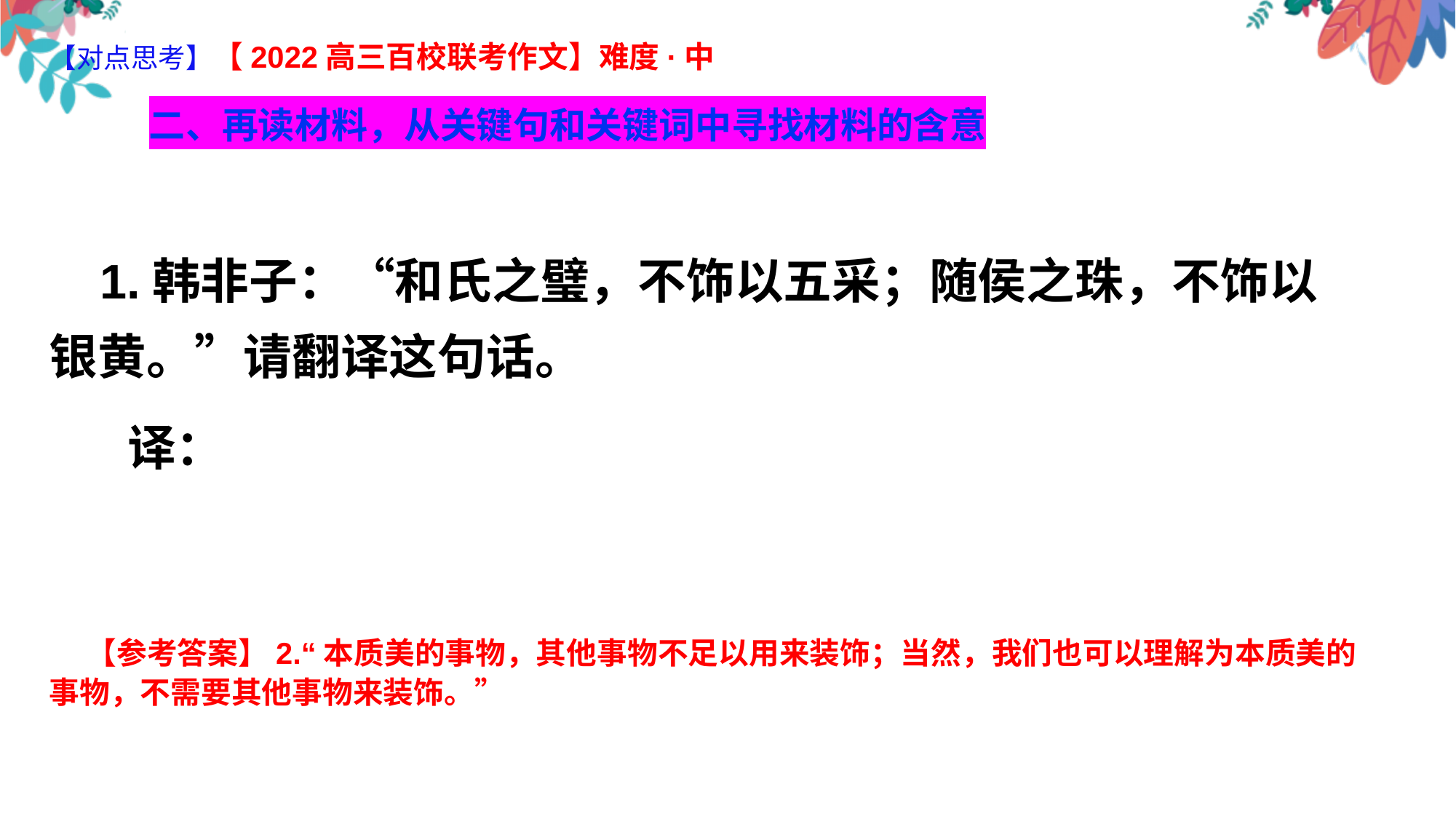

【对点思考】【2022高三百校联考作文】难度·中
             二、再读材料，从关键句和关键词中寻找材料的含意

     1.韩非子：“和氏之璧，不饰以五采；随侯之珠，不饰以银黄。”请翻译这句话。
      译：

   【参考答案】2.“本质美的事物，其他事物不足以用来装饰；当然，我们也可以理解为本质美的事物，不需要其他事物来装饰。”